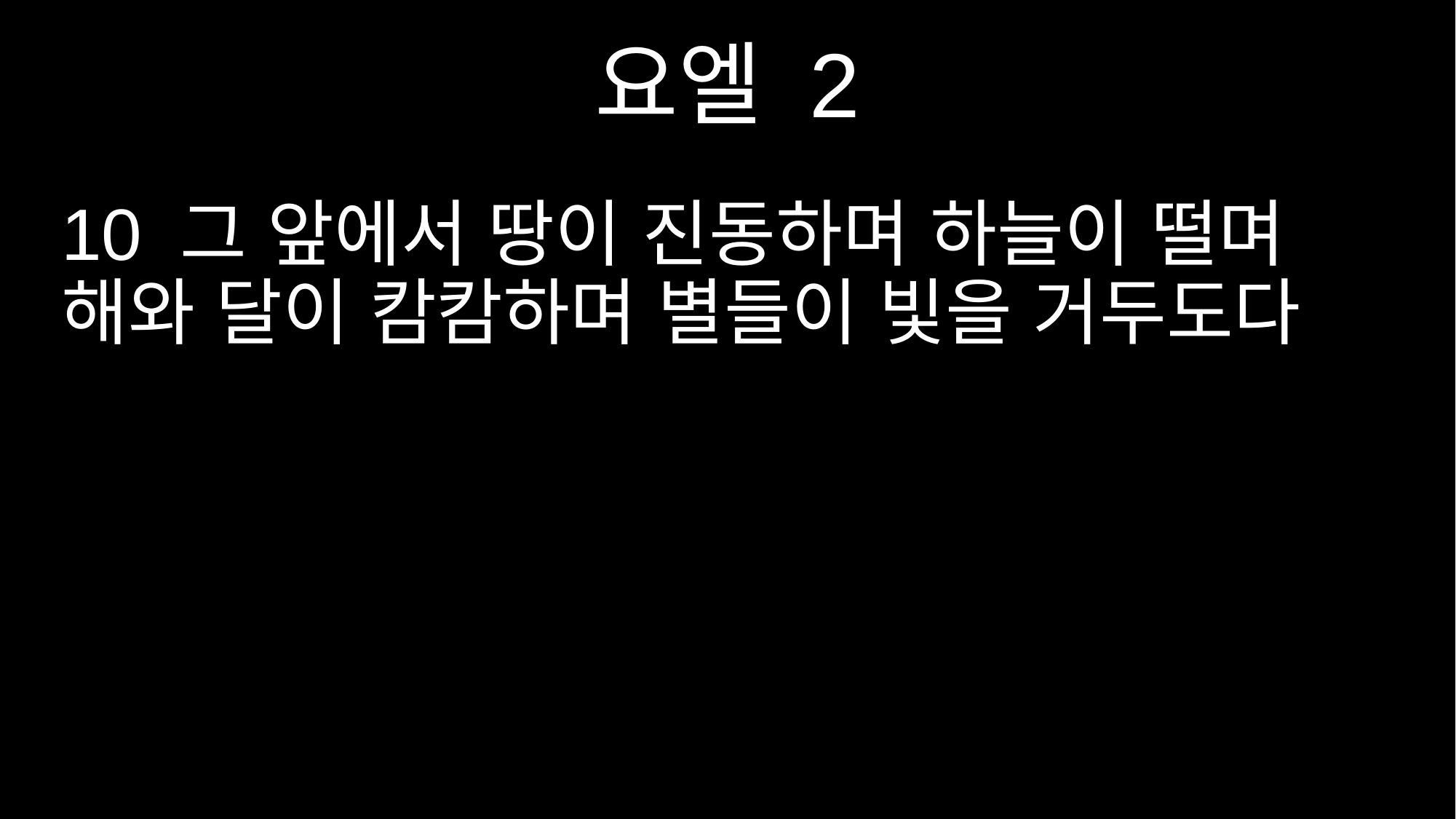

요엘 2
10 그 앞에서 땅이 진동하며 하늘이 떨며 해와 달이 캄캄하며 별들이 빛을 거두도다